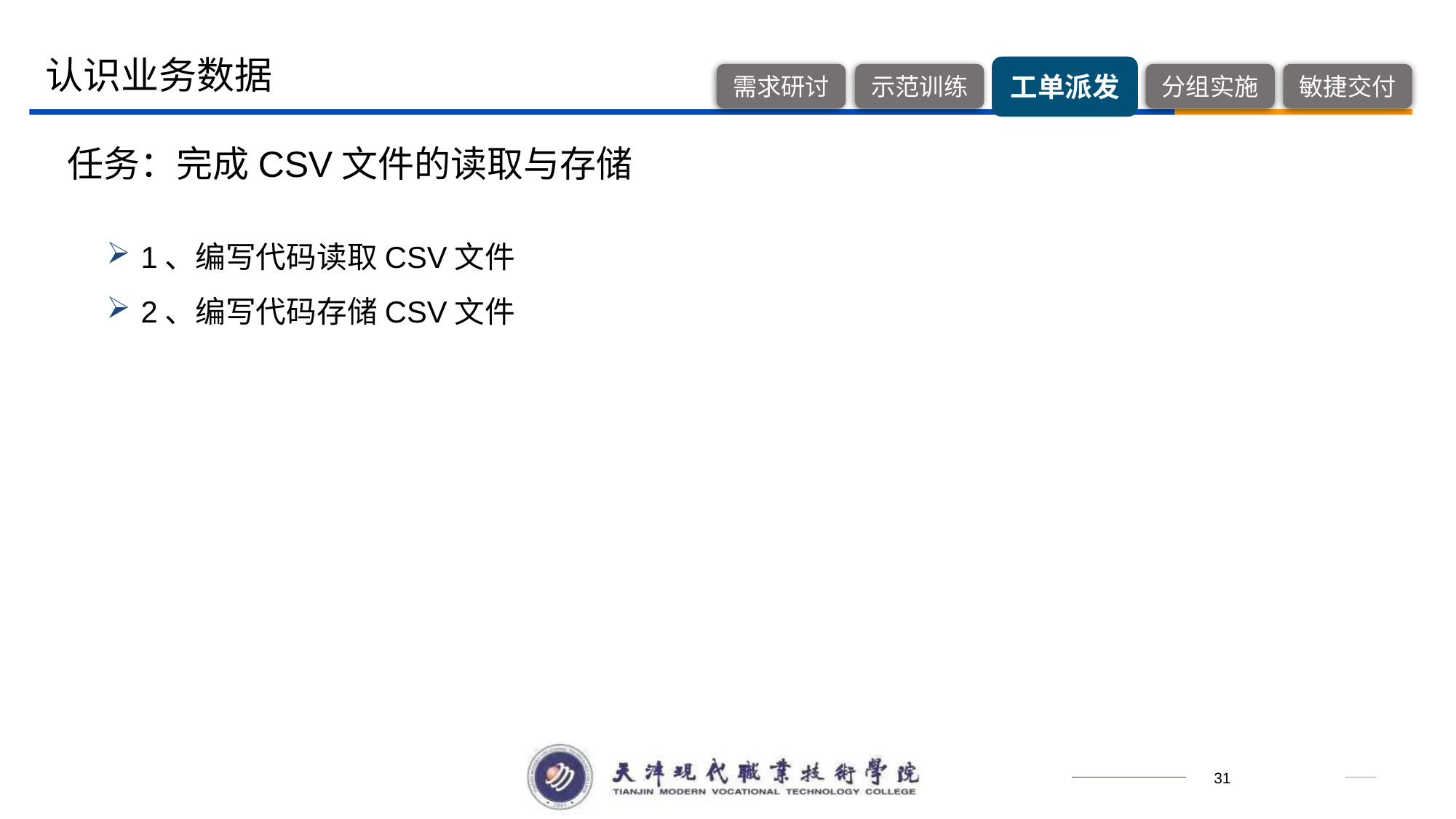

认识业务数据

任务：完成CSV文件的读取与存储
1、编写代码读取CSV文件
2、编写代码存储CSV文件